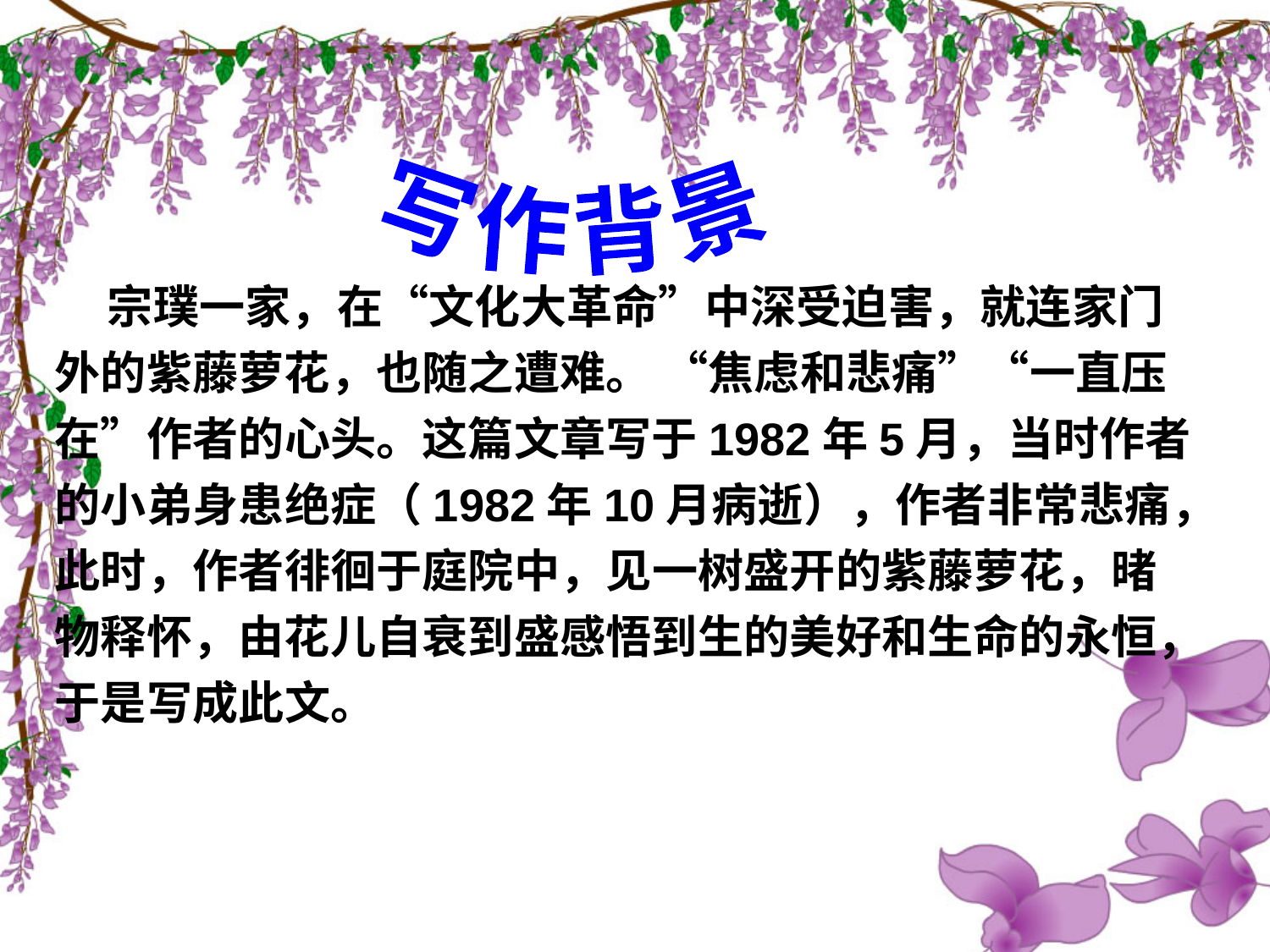

写作背景
    宗璞一家，在“文化大革命”中深受迫害，就连家门外的紫藤萝花，也随之遭难。 “焦虑和悲痛”“一直压在”作者的心头。这篇文章写于1982年5月，当时作者的小弟身患绝症（1982年10月病逝），作者非常悲痛，此时，作者徘徊于庭院中，见一树盛开的紫藤萝花，暏物释怀，由花儿自衰到盛感悟到生的美好和生命的永恒，于是写成此文。